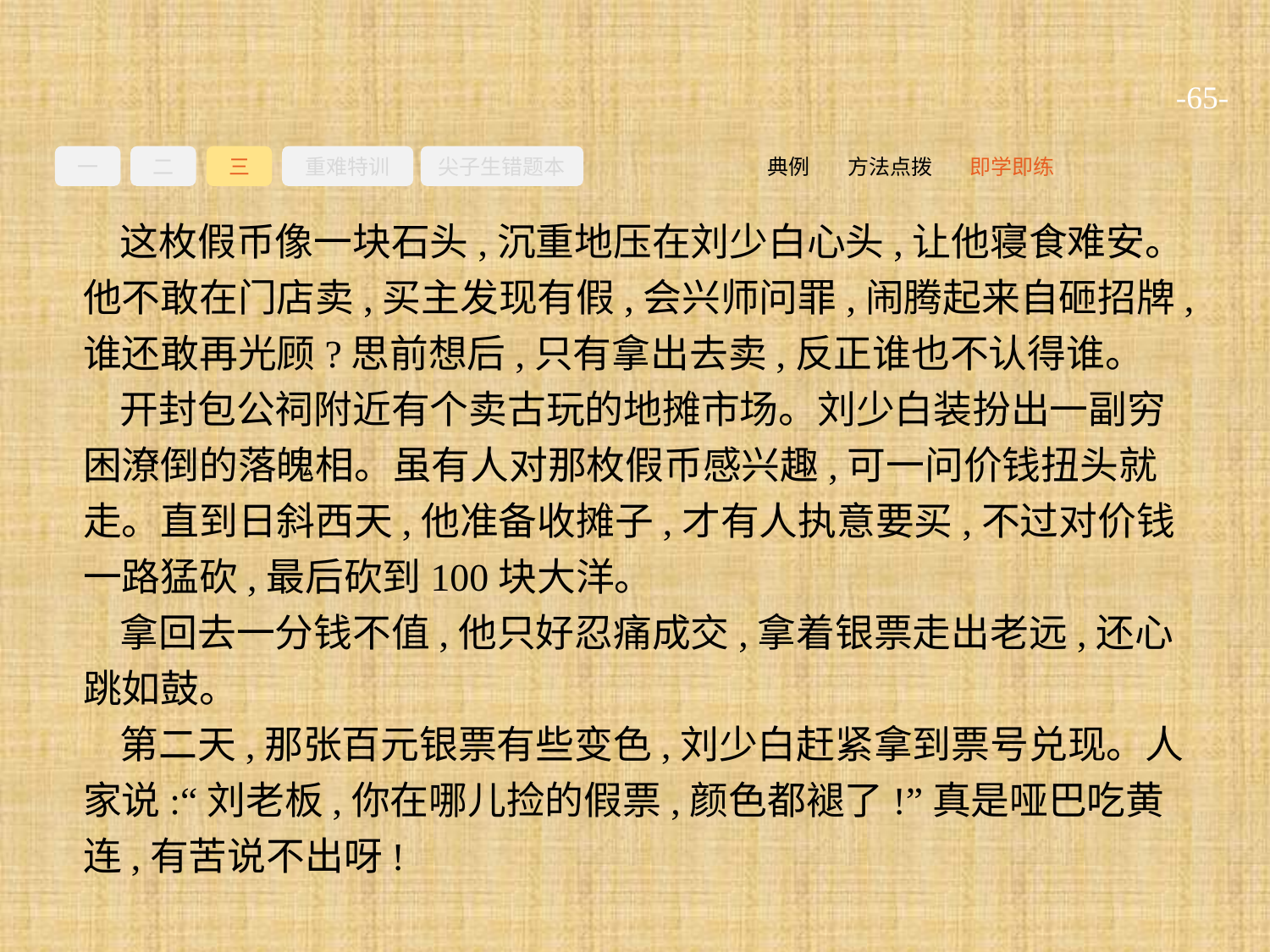

-65-
一
二
三
重难特训
尖子生错题本
即学即练
方法点拨
典例
这枚假币像一块石头,沉重地压在刘少白心头,让他寝食难安。他不敢在门店卖,买主发现有假,会兴师问罪,闹腾起来自砸招牌,谁还敢再光顾?思前想后,只有拿出去卖,反正谁也不认得谁。
开封包公祠附近有个卖古玩的地摊市场。刘少白装扮出一副穷困潦倒的落魄相。虽有人对那枚假币感兴趣,可一问价钱扭头就走。直到日斜西天,他准备收摊子,才有人执意要买,不过对价钱一路猛砍,最后砍到100块大洋。
拿回去一分钱不值,他只好忍痛成交,拿着银票走出老远,还心跳如鼓。
第二天,那张百元银票有些变色,刘少白赶紧拿到票号兑现。人家说:“刘老板,你在哪儿捡的假票,颜色都褪了!”真是哑巴吃黄连,有苦说不出呀!